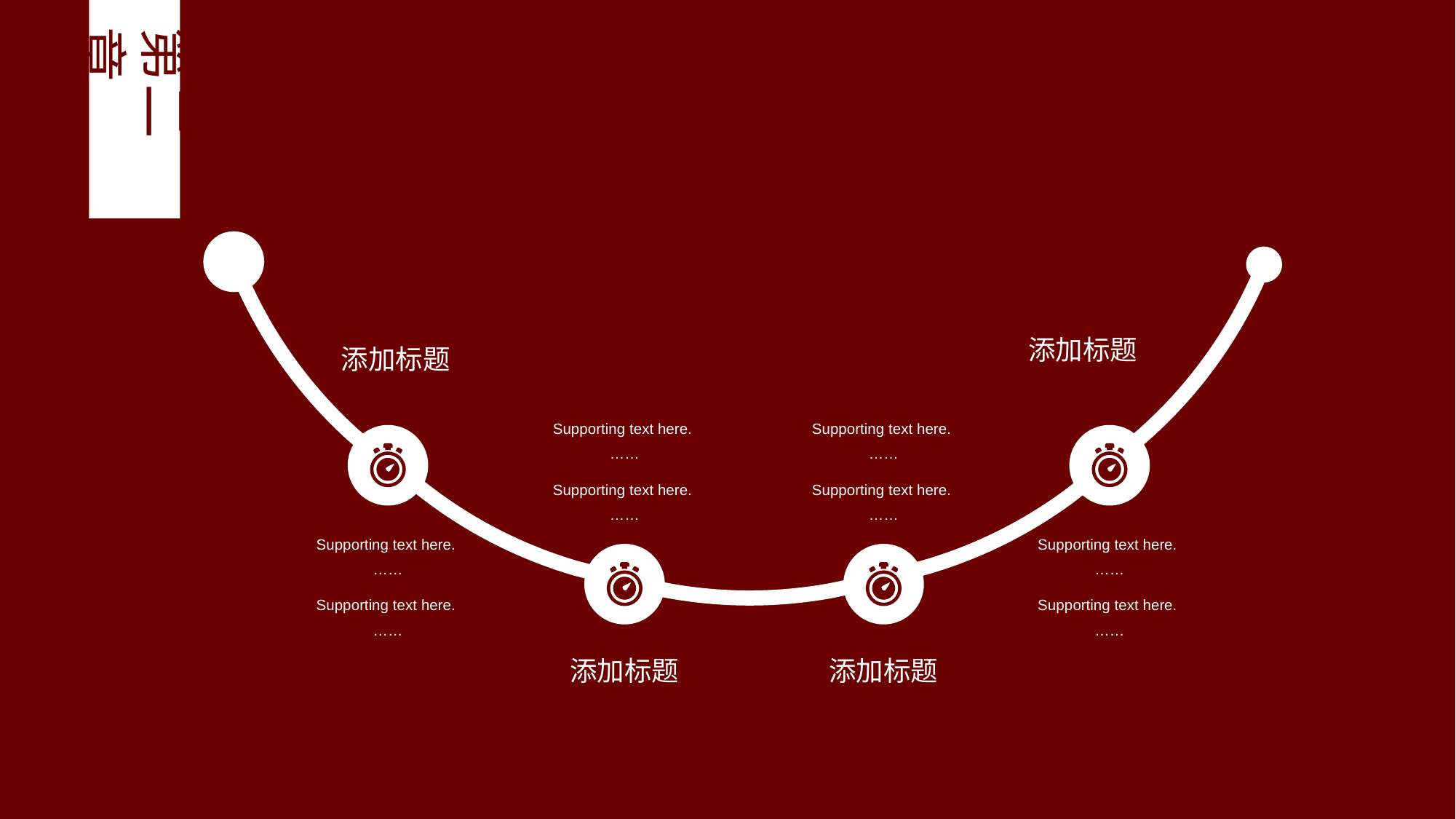

第二章

添加标题
添加标题
Supporting text here.
……
Supporting text here.
……

Supporting text here.
……
Supporting text here.
……
Supporting text here.
……
Supporting text here.
……

Supporting text here.
……
Supporting text here.
……
添加标题
添加标题